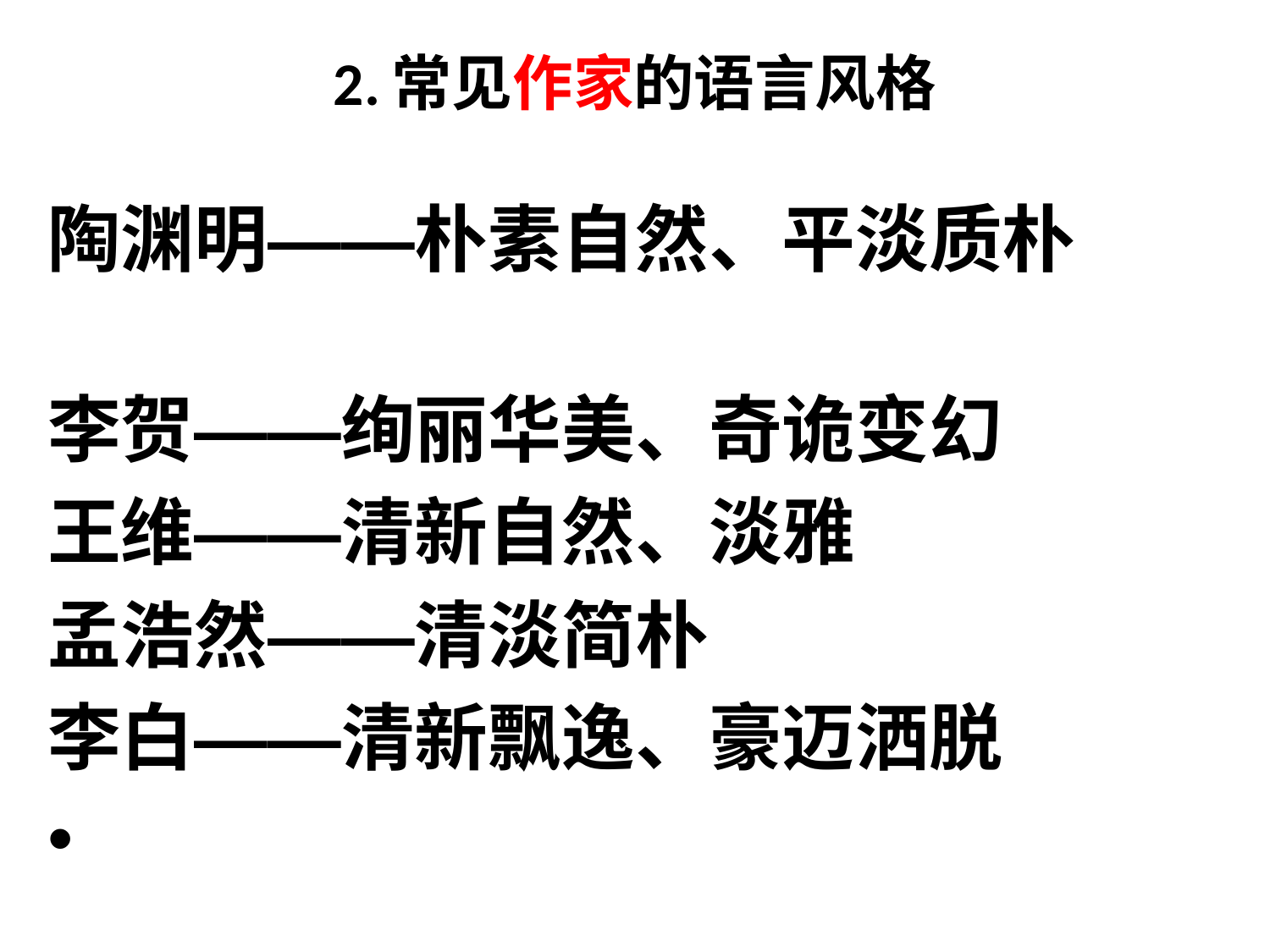

# 2.常见作家的语言风格
陶渊明——朴素自然、平淡质朴
李贺——绚丽华美、奇诡变幻
王维——清新自然、淡雅
孟浩然——清淡简朴
李白——清新飘逸、豪迈洒脱